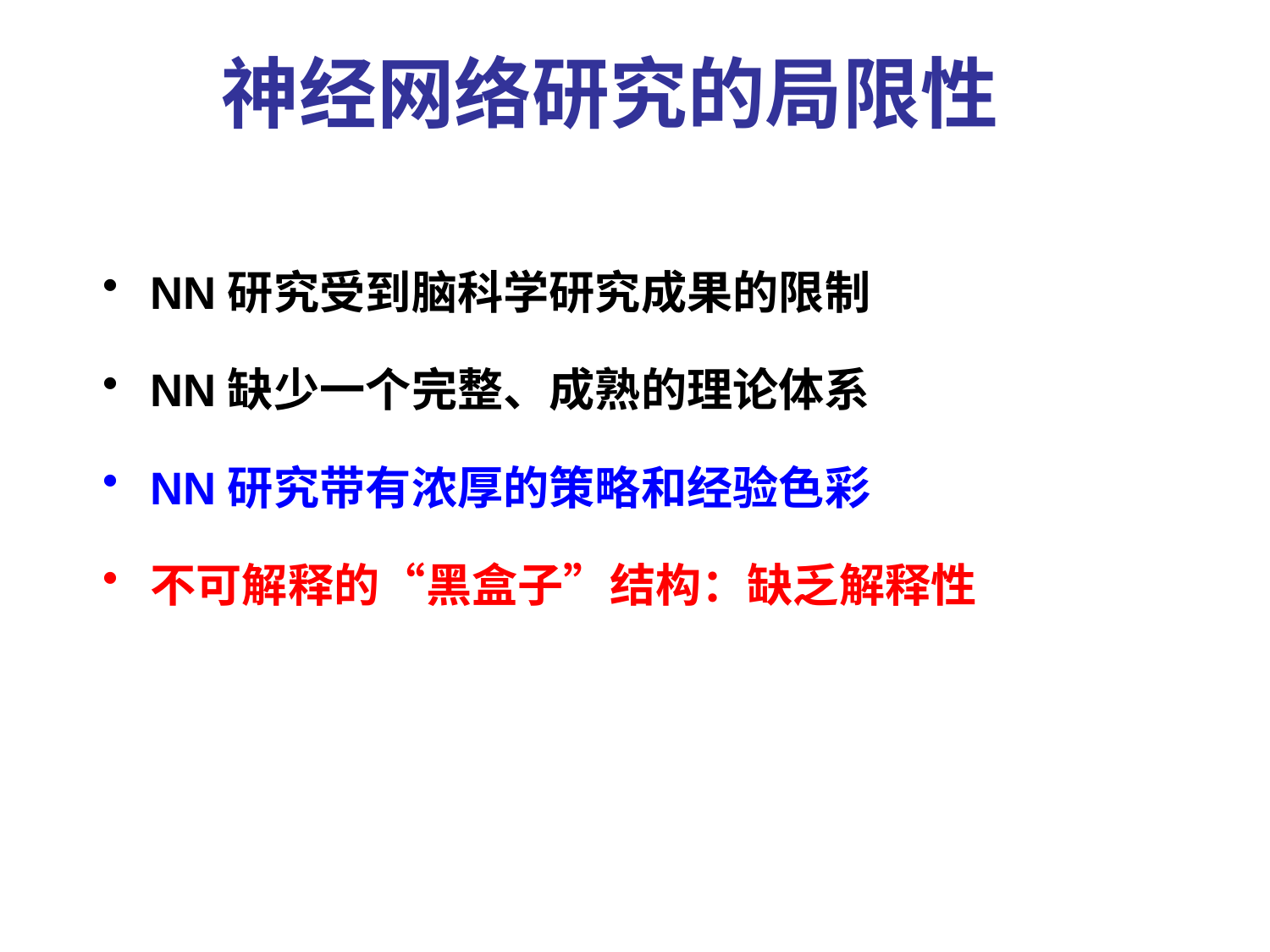

# 神经网络研究的局限性
NN研究受到脑科学研究成果的限制
NN缺少一个完整、成熟的理论体系
NN研究带有浓厚的策略和经验色彩
不可解释的“黑盒子”结构：缺乏解释性